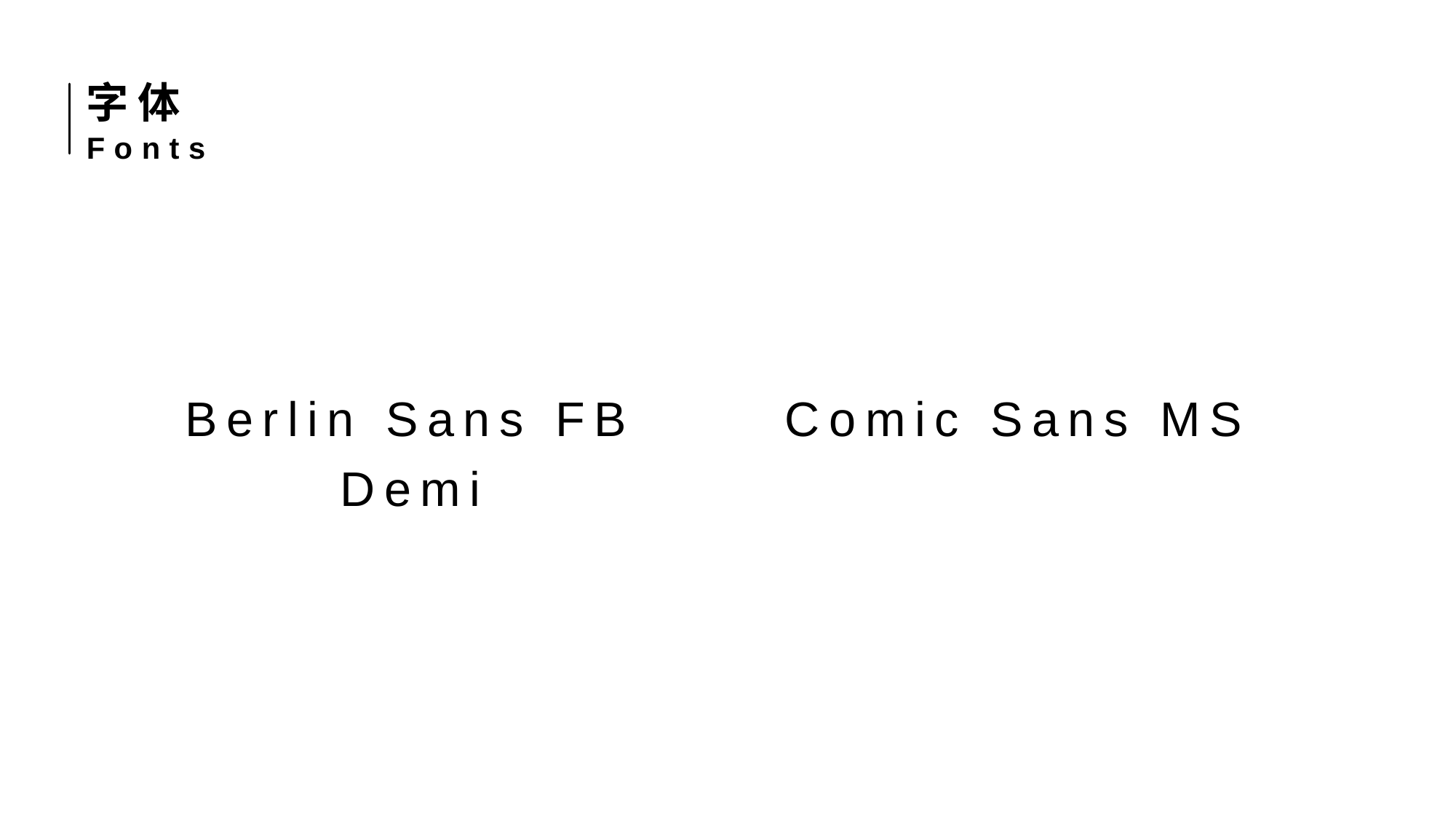

字体
Fonts
Berlin Sans FB Demi
Comic Sans MS